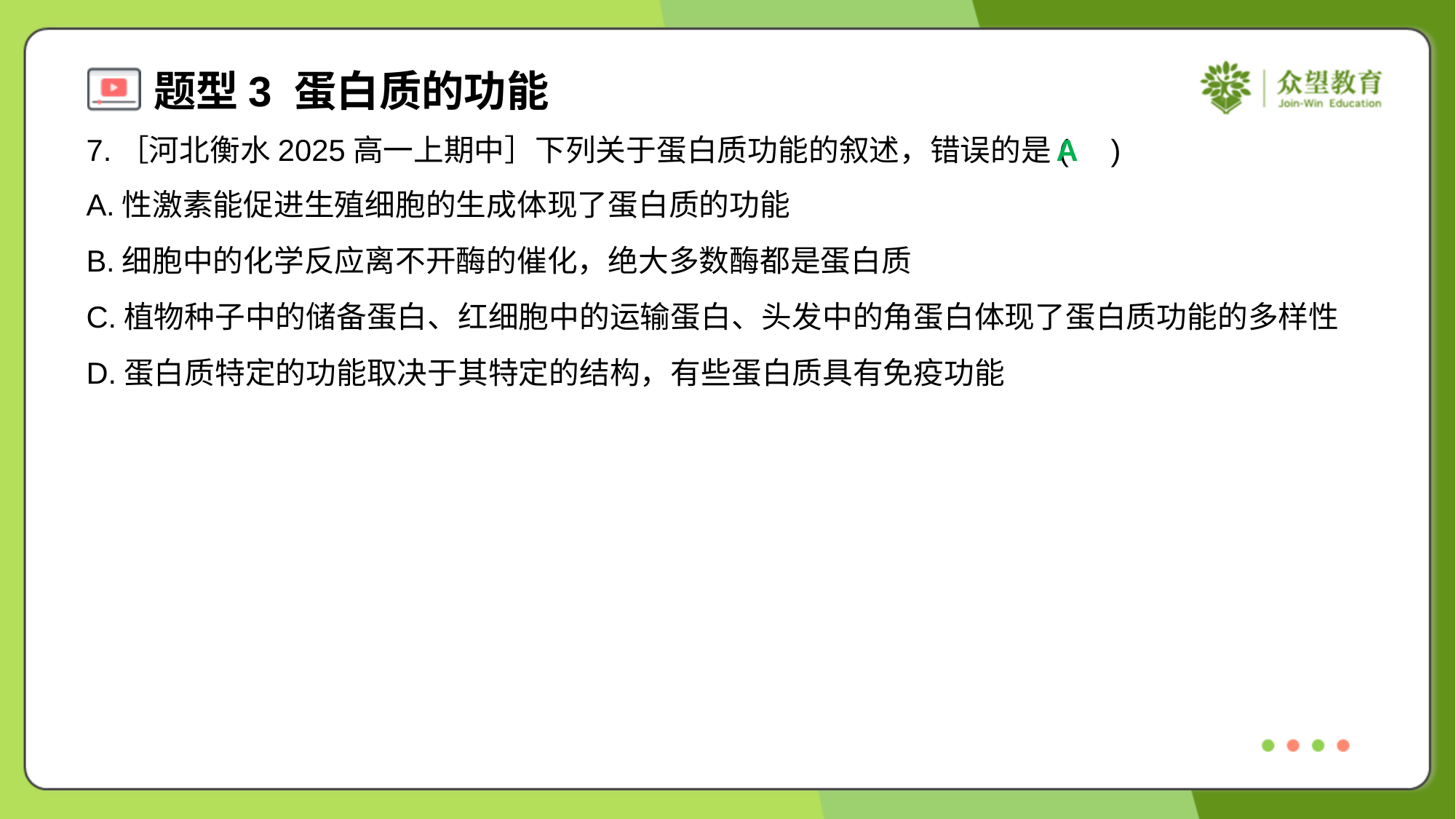

7.［河北衡水2025高一上期中］下列关于蛋白质功能的叙述，错误的是(     )
A
A.性激素能促进生殖细胞的生成体现了蛋白质的功能
B.细胞中的化学反应离不开酶的催化，绝大多数酶都是蛋白质
C.植物种子中的储备蛋白、红细胞中的运输蛋白、头发中的角蛋白体现了蛋白质功能的多样性
D.蛋白质特定的功能取决于其特定的结构，有些蛋白质具有免疫功能